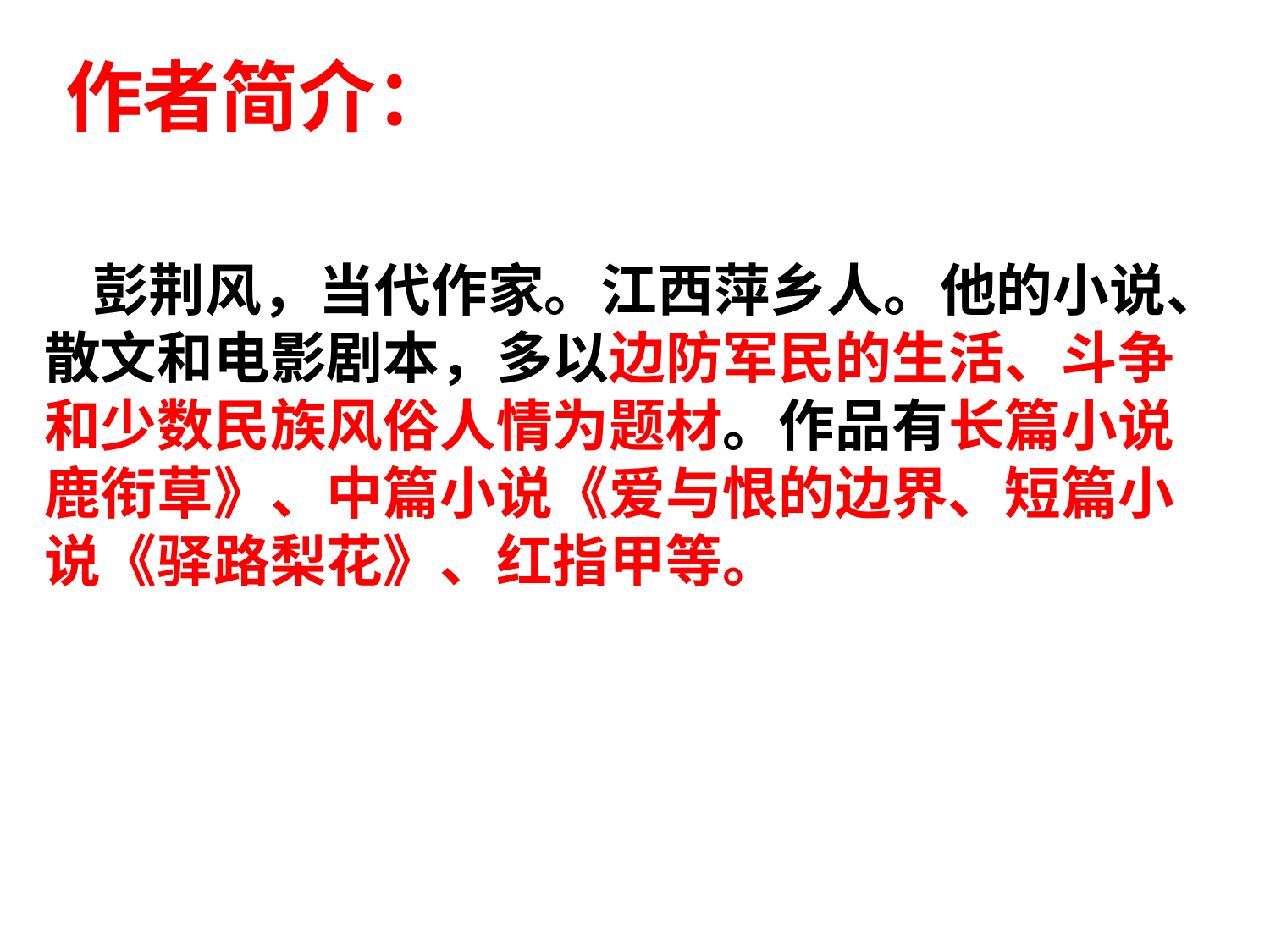

作者简介：
    彭荆风，当代作家。江西萍乡人。他的小说、散文和电影剧本，多以边防军民的生活、斗争和少数民族风俗人情为题材。作品有长篇小说鹿衔草》、中篇小说《爱与恨的边界、短篇小说《驿路梨花》、红指甲等。